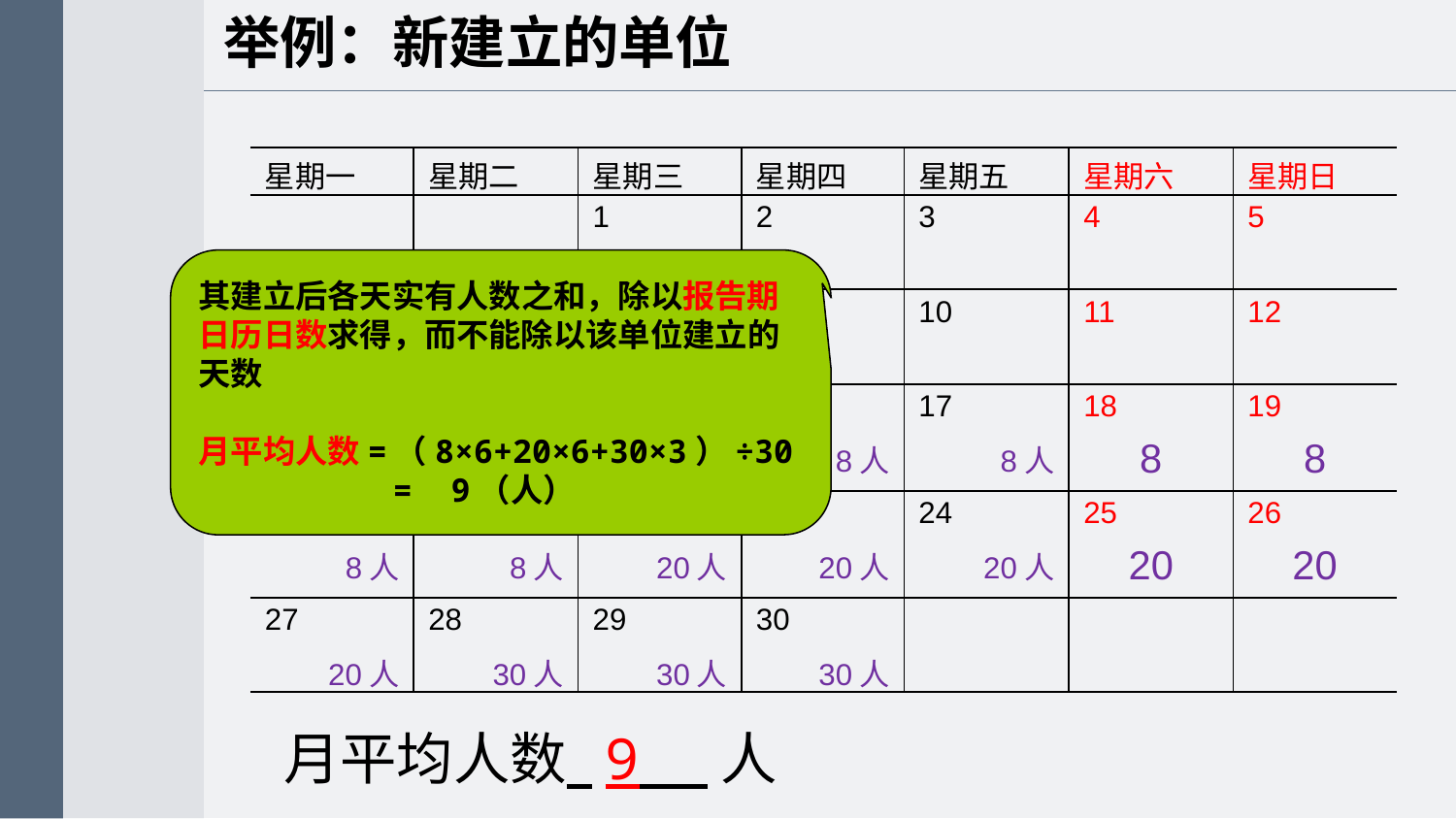

举例：新建立的单位
| 星期一 | 星期二 | 星期三 | 星期四 | 星期五 | 星期六 | 星期日 |
| --- | --- | --- | --- | --- | --- | --- |
|  |  | 1 | 2 | 3 | 4 | 5 |
|  |  |  |  |  |  |  |
| 6 | 7 | 8 | 9 | 10 | 11 | 12 |
|  |  |  |  |  |  |  |
| 13 | 14 | 15 | 16 | 17 | 18 | 19 |
|  |  |  | 8人 | 8人 | 8 | 8 |
| 20 | 21 | 22 | 23 | 24 | 25 | 26 |
| 8人 | 8人 | 20人 | 20人 | 20人 | 20 | 20 |
| 27 | 28 | 29 | 30 |  |  |  |
| 20人 | 30人 | 30人 | 30人 |  |  |  |
其建立后各天实有人数之和，除以报告期日历日数求得，而不能除以该单位建立的天数

月平均人数=（8×6+20×6+30×3）÷30
          =  9（人）
月平均人数  9  人